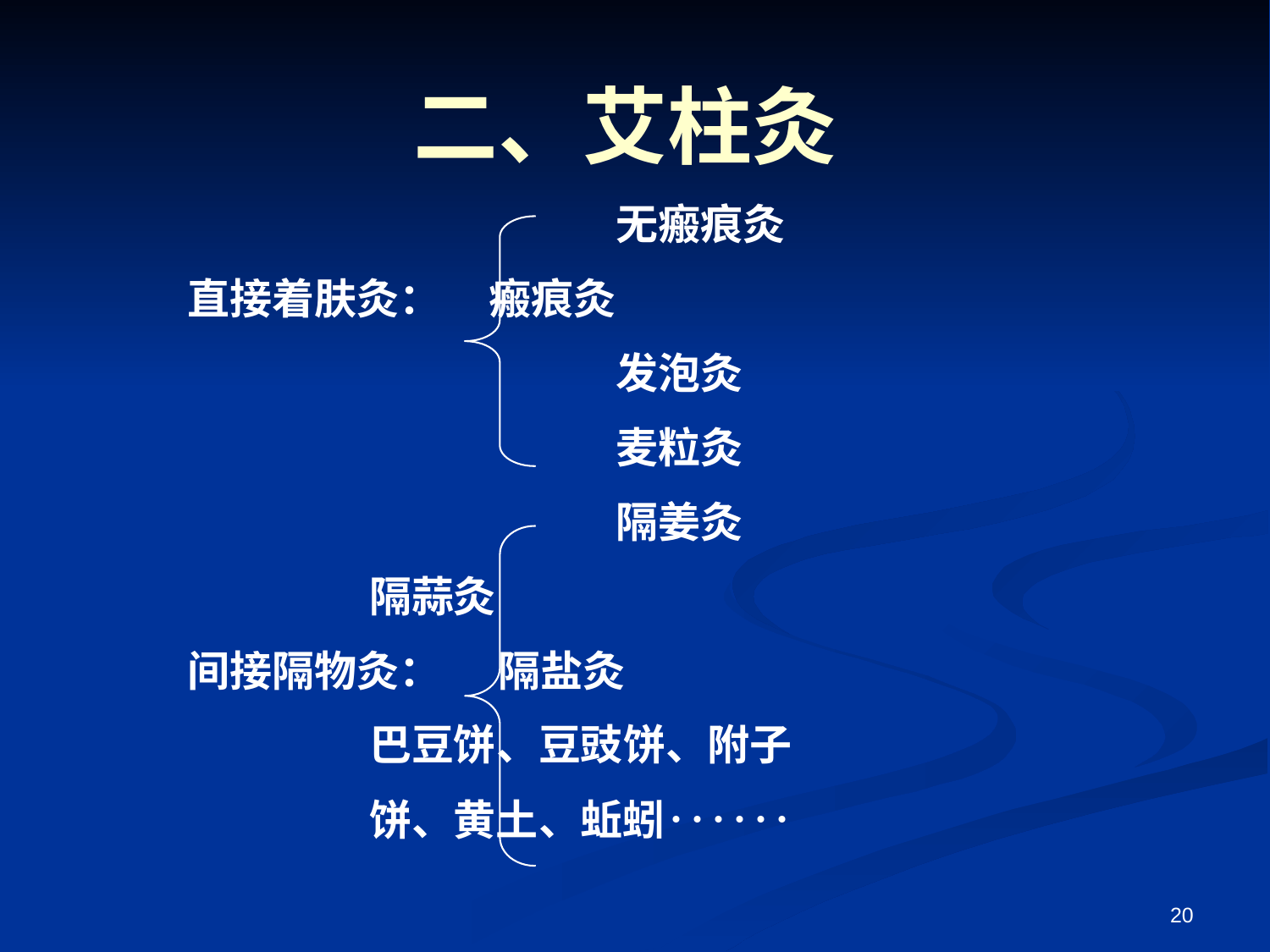

二、艾柱灸
				无瘢痕灸
直接着肤灸： 	瘢痕灸
				发泡灸
				麦粒灸
				隔姜灸
                  隔蒜灸
间接隔物灸：      隔盐灸
                  巴豆饼、豆豉饼、附子
                  饼、黄土、蚯蚓‥‥‥

20